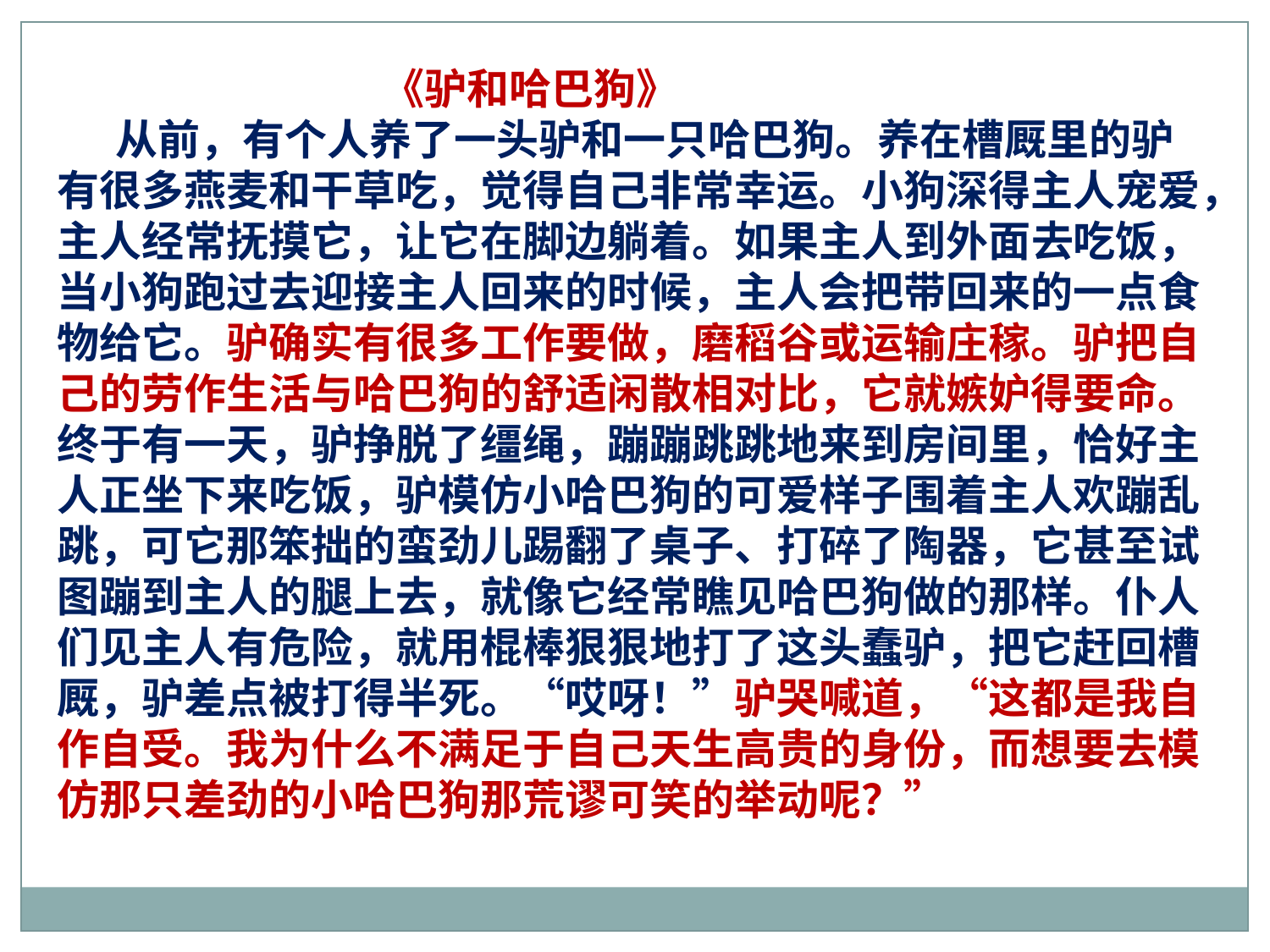

《驴和哈巴狗》
     从前，有个人养了一头驴和一只哈巴狗。养在槽厩里的驴有很多燕麦和干草吃，觉得自己非常幸运。小狗深得主人宠爱，主人经常抚摸它，让它在脚边躺着。如果主人到外面去吃饭，当小狗跑过去迎接主人回来的时候，主人会把带回来的一点食物给它。驴确实有很多工作要做，磨稻谷或运输庄稼。驴把自己的劳作生活与哈巴狗的舒适闲散相对比，它就嫉妒得要命。终于有一天，驴挣脱了缰绳，蹦蹦跳跳地来到房间里，恰好主人正坐下来吃饭，驴模仿小哈巴狗的可爱样子围着主人欢蹦乱跳，可它那笨拙的蛮劲儿踢翻了桌子、打碎了陶器，它甚至试图蹦到主人的腿上去，就像它经常瞧见哈巴狗做的那样。仆人们见主人有危险，就用棍棒狠狠地打了这头蠢驴，把它赶回槽厩，驴差点被打得半死。“哎呀！”驴哭喊道，“这都是我自作自受。我为什么不满足于自己天生高贵的身份，而想要去模仿那只差劲的小哈巴狗那荒谬可笑的举动呢？”